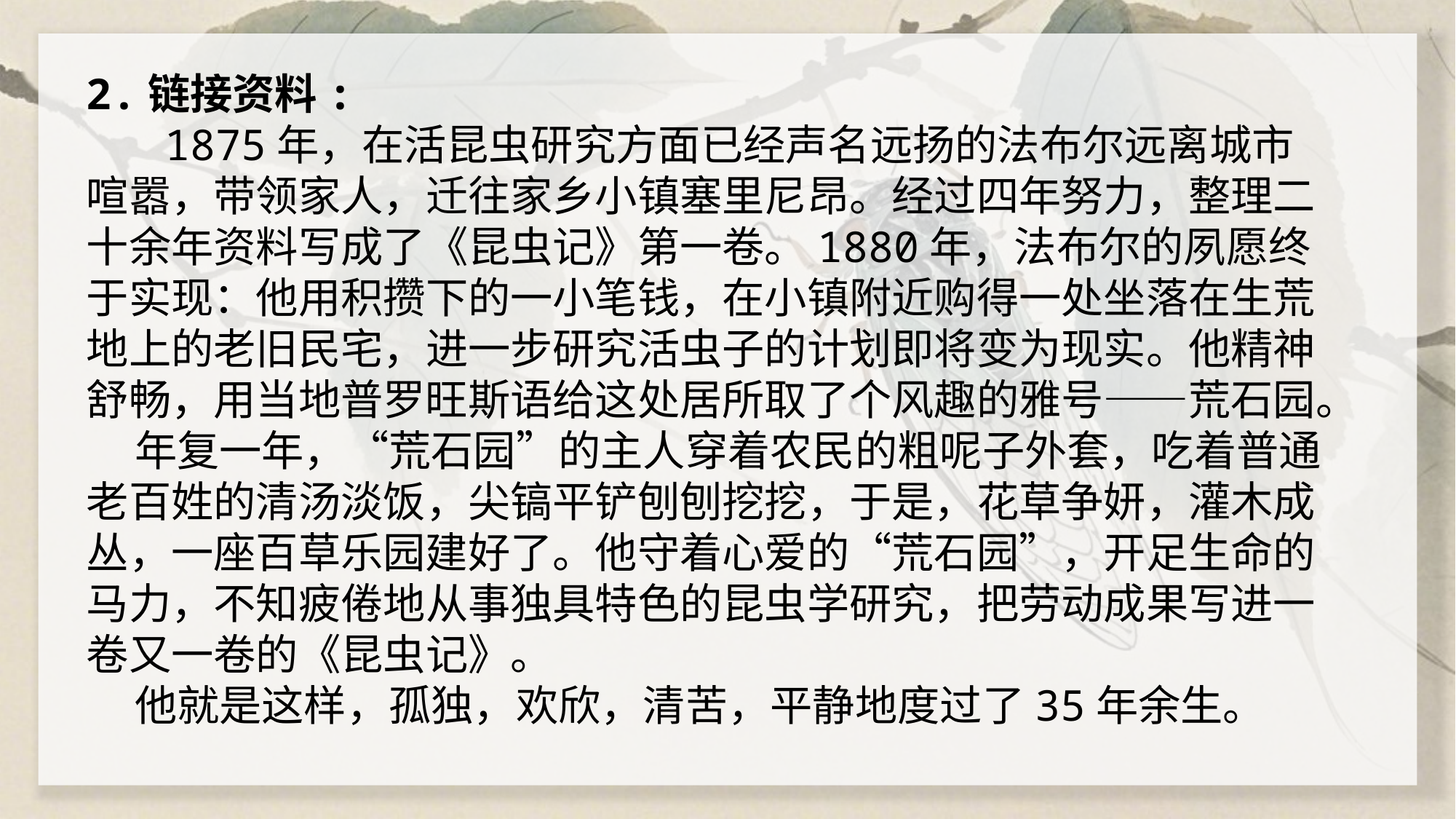

2.链接资料:
    1875年，在活昆虫研究方面已经声名远扬的法布尔远离城市喧嚣，带领家人，迁往家乡小镇塞里尼昂。经过四年努力，整理二十余年资料写成了《昆虫记》第一卷。1880年，法布尔的夙愿终于实现：他用积攒下的一小笔钱，在小镇附近购得一处坐落在生荒地上的老旧民宅，进一步研究活虫子的计划即将变为现实。他精神舒畅，用当地普罗旺斯语给这处居所取了个风趣的雅号——荒石园。
    年复一年，“荒石园”的主人穿着农民的粗呢子外套，吃着普通老百姓的清汤淡饭，尖镐平铲刨刨挖挖，于是，花草争妍，灌木成丛，一座百草乐园建好了。他守着心爱的“荒石园”，开足生命的马力，不知疲倦地从事独具特色的昆虫学研究，把劳动成果写进一卷又一卷的《昆虫记》。
    他就是这样，孤独，欢欣，清苦，平静地度过了35年余生。